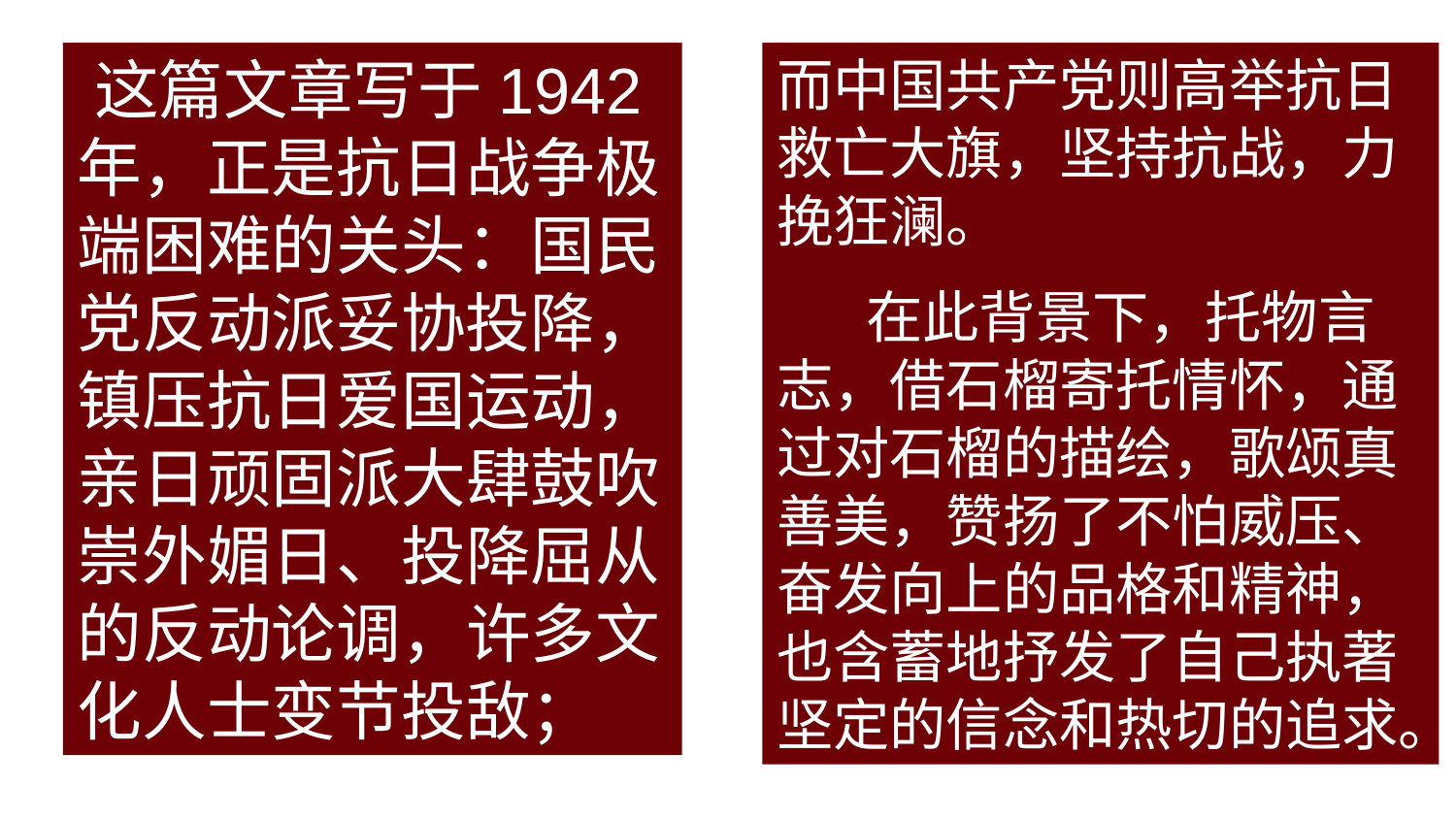

这篇文章写于1942年，正是抗日战争极端困难的关头：国民党反动派妥协投降，镇压抗日爱国运动，亲日顽固派大肆鼓吹崇外媚日、投降屈从的反动论调，许多文化人士变节投敌；
而中国共产党则高举抗日救亡大旗，坚持抗战，力挽狂澜。
      在此背景下，托物言志，借石榴寄托情怀，通过对石榴的描绘，歌颂真善美，赞扬了不怕威压、奋发向上的品格和精神，也含蓄地抒发了自己执著坚定的信念和热切的追求。